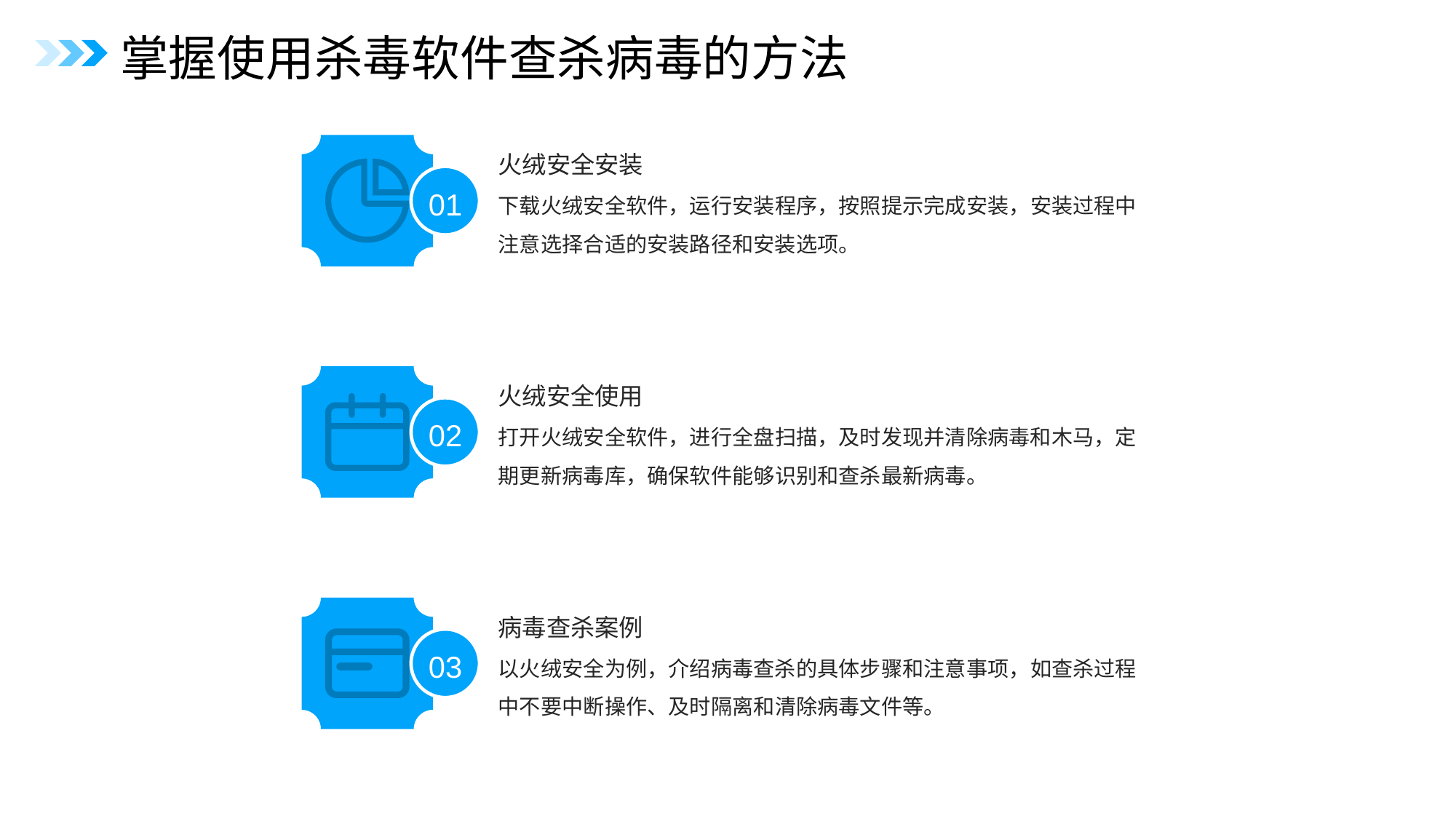

掌握使用杀毒软件查杀病毒的方法

火绒安全安装

01
下载火绒安全软件，运行安装程序，按照提示完成安装，安装过程中注意选择合适的安装路径和安装选项。

火绒安全使用

02
打开火绒安全软件，进行全盘扫描，及时发现并清除病毒和木马，定期更新病毒库，确保软件能够识别和查杀最新病毒。

病毒查杀案例

03
以火绒安全为例，介绍病毒查杀的具体步骤和注意事项，如查杀过程中不要中断操作、及时隔离和清除病毒文件等。